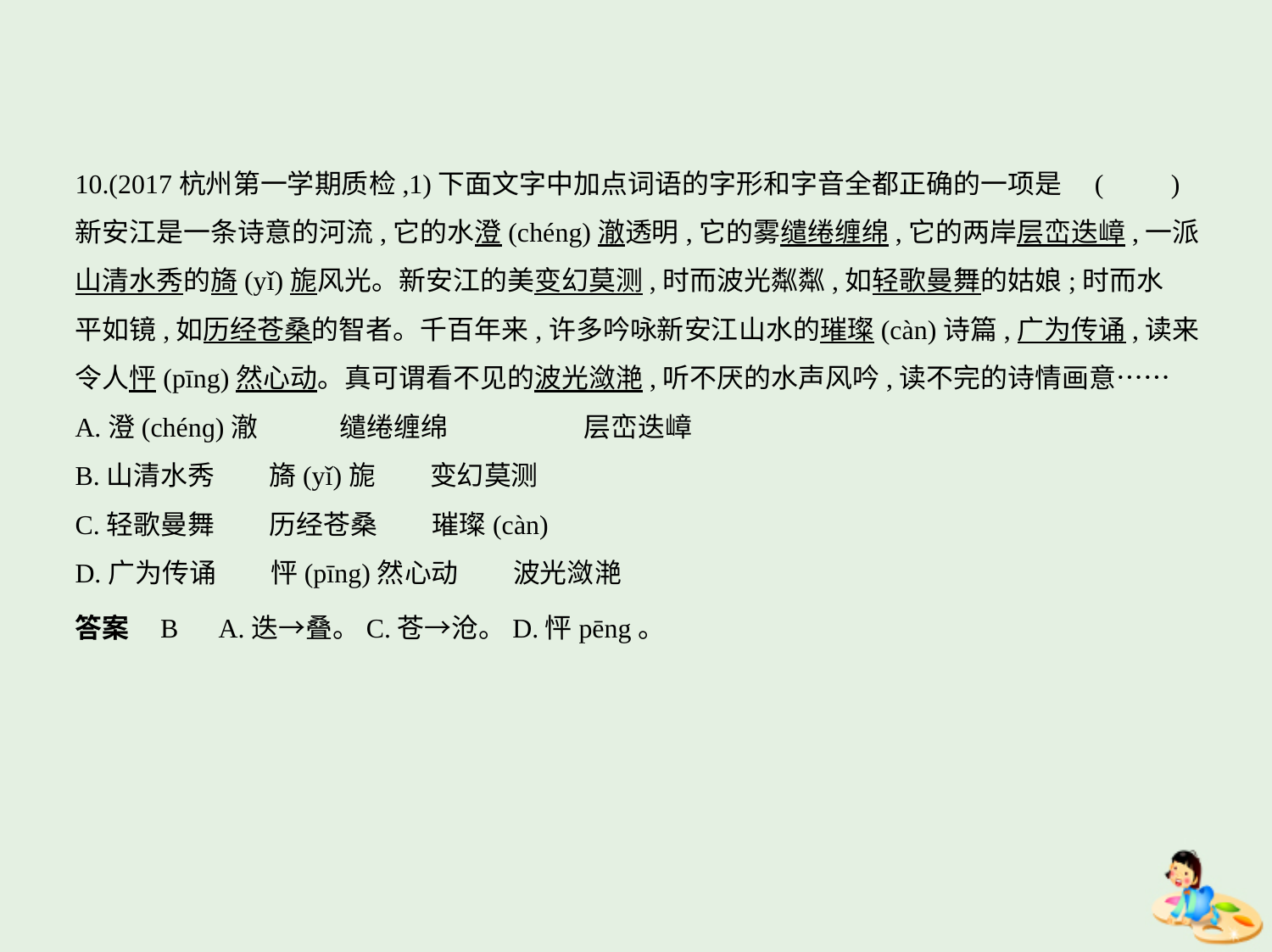

10.(2017杭州第一学期质检,1)下面文字中加点词语的字形和字音全都正确的一项是 (　　)
新安江是一条诗意的河流,它的水澄(chéng)澈透明,它的雾缱绻缠绵,它的两岸层峦迭嶂,一派
山清水秀的旖(yǐ)旎风光。新安江的美变幻莫测,时而波光粼粼,如轻歌曼舞的姑娘;时而水
平如镜,如历经苍桑的智者。千百年来,许多吟咏新安江山水的璀璨(càn)诗篇,广为传诵,读来
令人怦(pīng)然心动。真可谓看不见的波光潋滟,听不厌的水声风吟,读不完的诗情画意……
A.澄(chénɡ)澈　　　缱绻缠绵　　　　　层峦迭嶂
B.山清水秀　　旖(yǐ)旎　　变幻莫测
C.轻歌曼舞　　历经苍桑　　璀璨(càn)
D.广为传诵　　怦(pīng)然心动　　波光潋滟
答案    B　A.迭→叠。C.苍→沧。D.怦pēng。